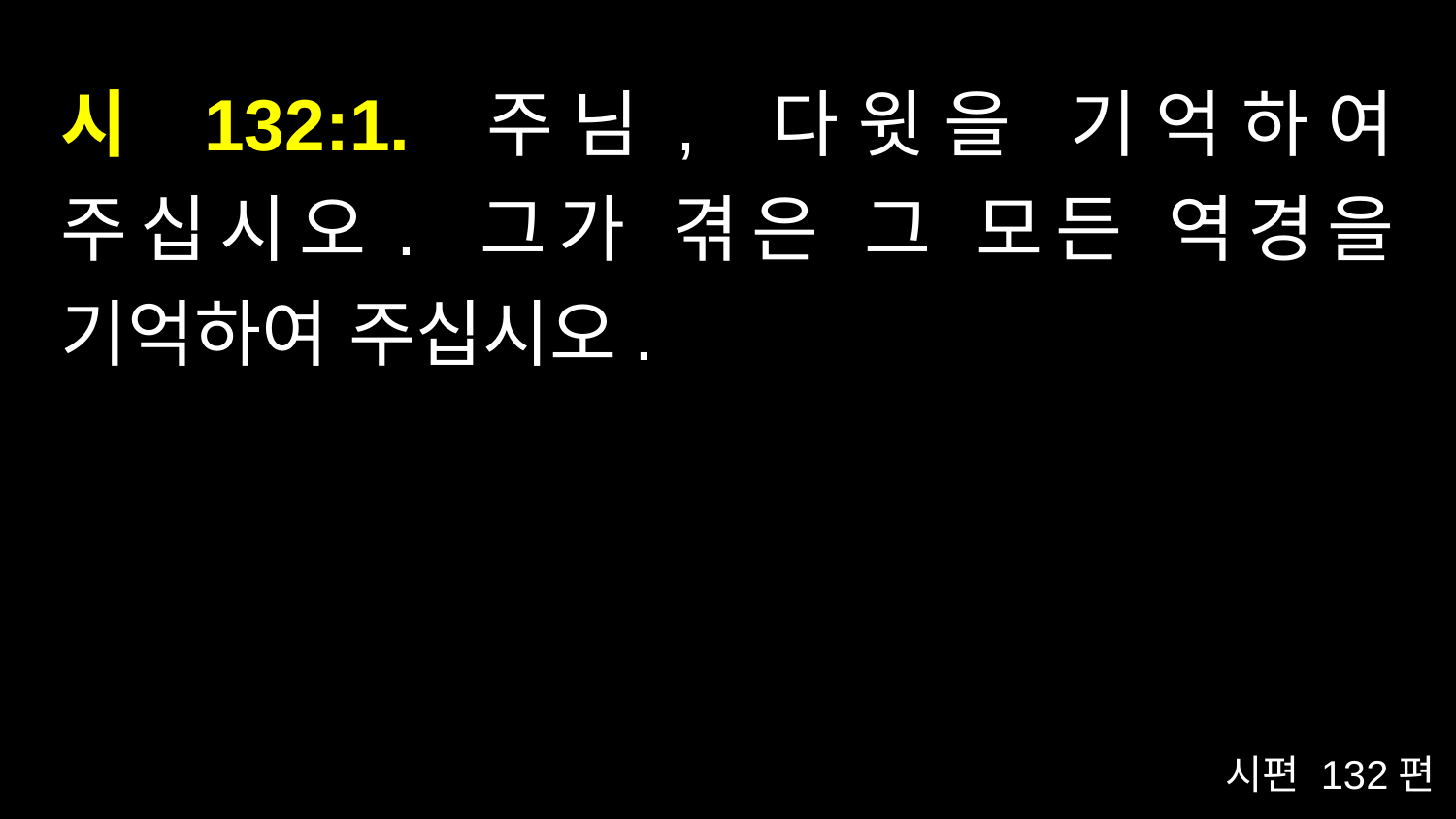

# 시 132:1. 주님, 다윗을 기억하여 주십시오. 그가 겪은 그 모든 역경을 기억하여 주십시오.
시편 132편